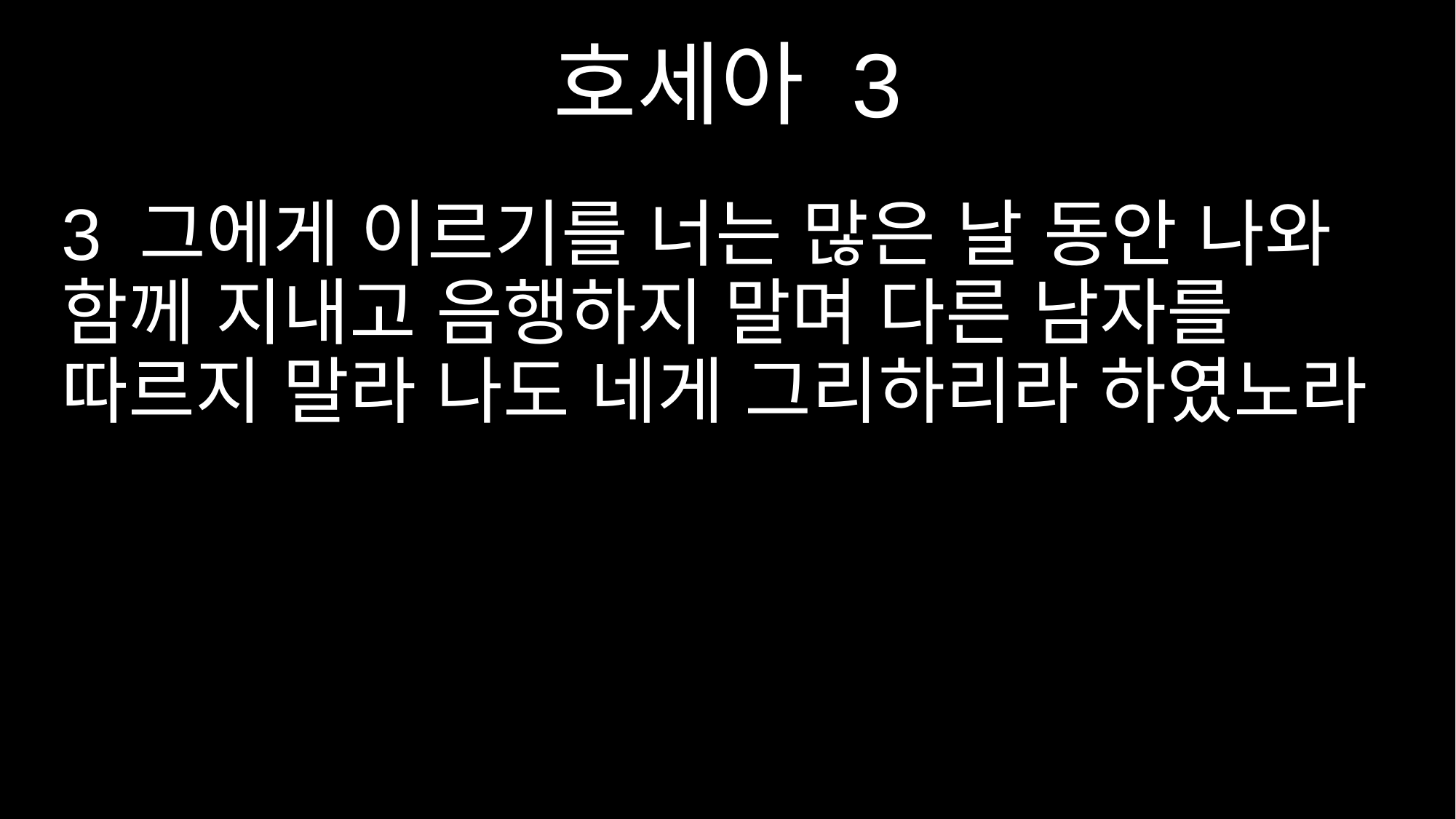

호세아 3
3 그에게 이르기를 너는 많은 날 동안 나와 함께 지내고 음행하지 말며 다른 남자를 따르지 말라 나도 네게 그리하리라 하였노라